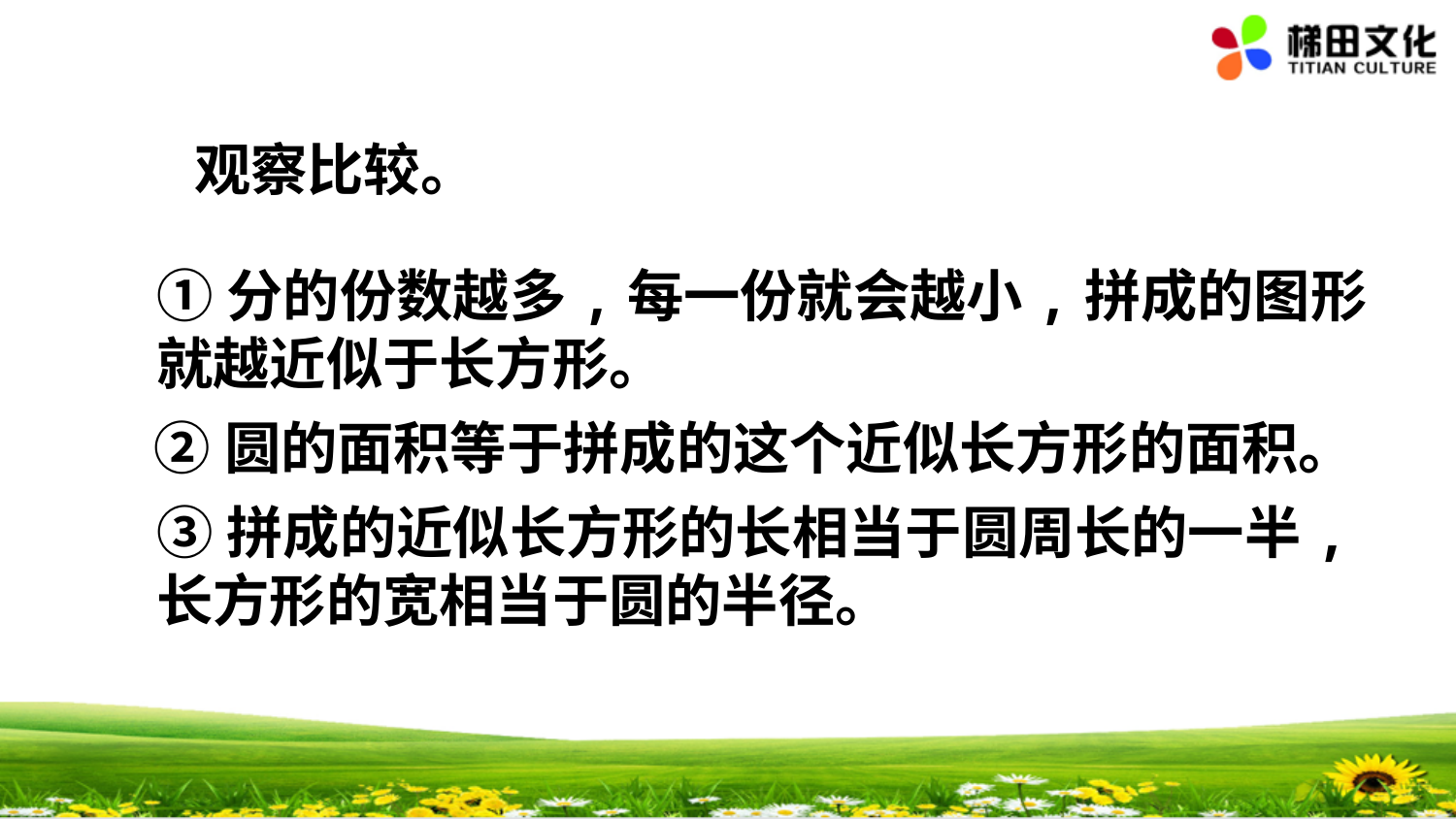

观察比较。
①分的份数越多,每一份就会越小,拼成的图形就越近似于长方形。
②圆的面积等于拼成的这个近似长方形的面积。
③拼成的近似长方形的长相当于圆周长的一半,长方形的宽相当于圆的半径。